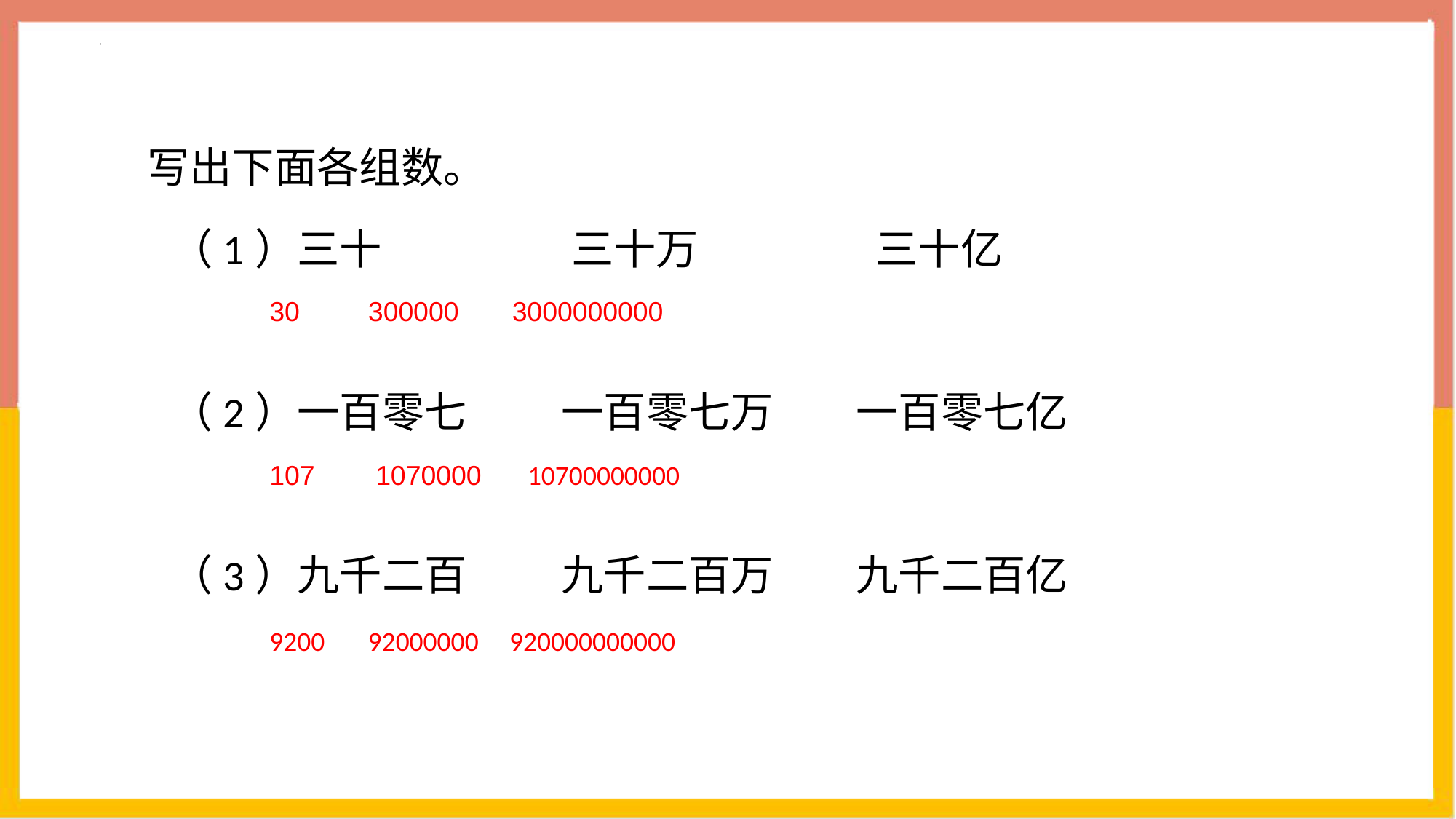

写出下面各组数。
   （1）三十                三十万               三十亿

   （2）一百零七        一百零七万       一百零七亿

   （3）九千二百        九千二百万       九千二百亿

30         300000       3000000000
107        1070000      10700000000
9200       92000000     920000000000